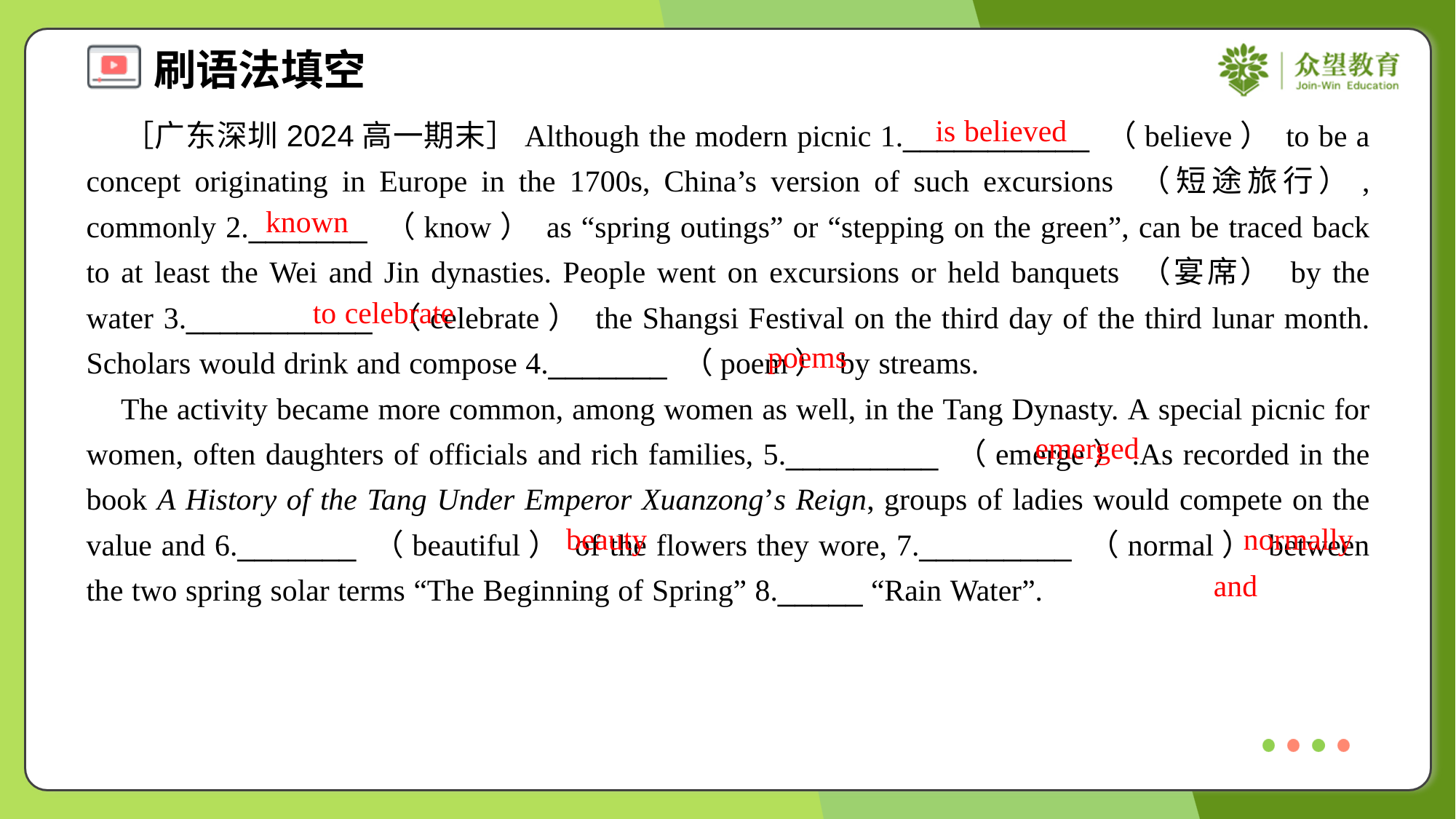

is believed
    ［广东深圳2024高一期末］Although the modern picnic 1.___________ （believe） to be a concept originating in Europe in the 1700s, China’s version of such excursions （短途旅行）, commonly 2._______ （know） as “spring outings” or “stepping on the green”, can be traced back to at least the Wei and Jin dynasties. People went on excursions or held banquets （宴席） by the water 3.___________ （celebrate） the Shangsi Festival on the third day of the third lunar month. Scholars would drink and compose 4._______ （poem） by streams.
    The activity became more common, among women as well, in the Tang Dynasty. A special picnic for women, often daughters of officials and rich families, 5._________ （emerge）.As recorded in the book A History of the Tang Under Emperor Xuanzong’s Reign, groups of ladies would compete on the value and 6._______ （beautiful） of the flowers they wore, 7._________ （normal） between the two spring solar terms “The Beginning of Spring” 8._____ “Rain Water”.

known
to celebrate
poems
emerged
beauty
normally
and